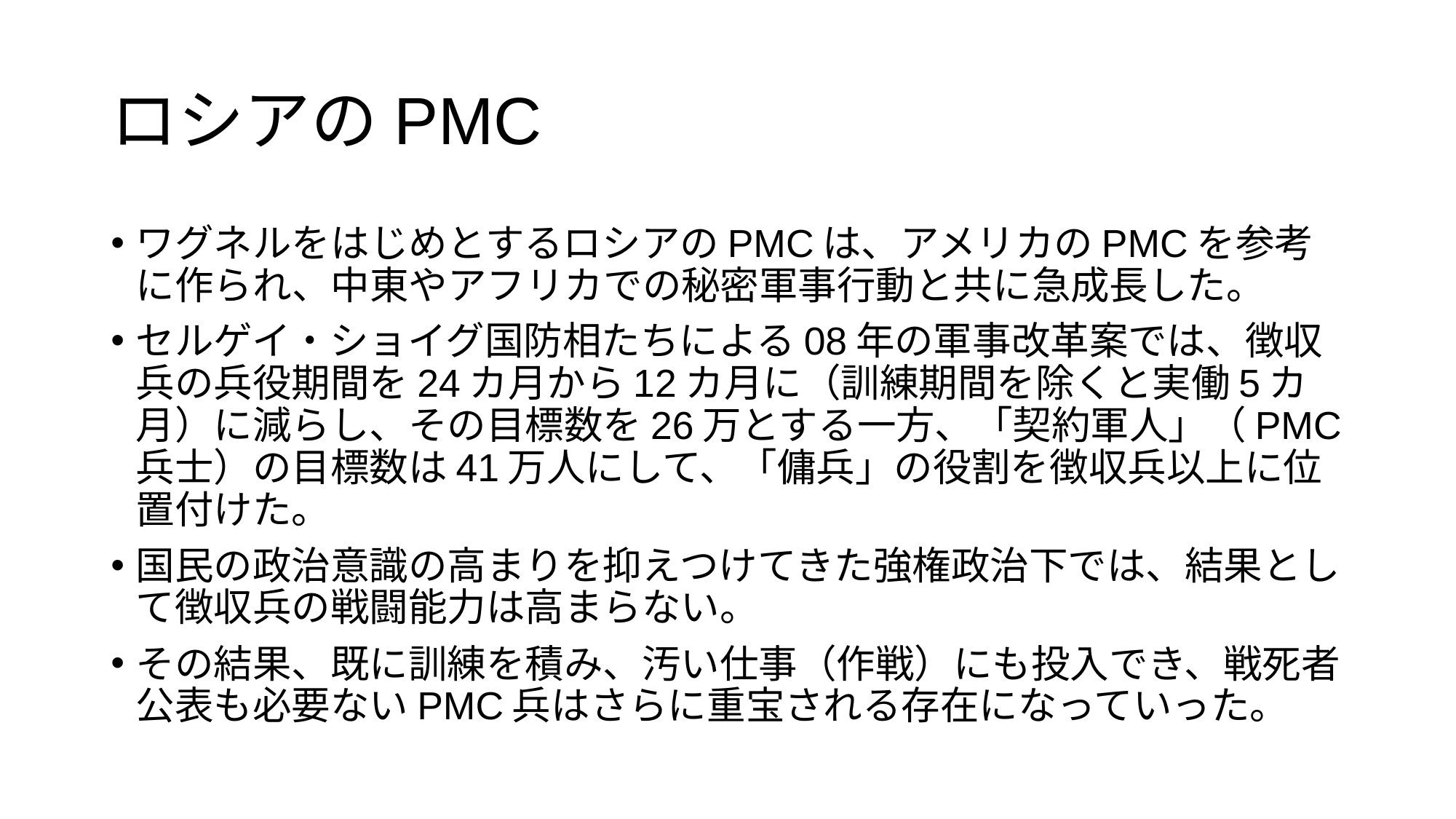

# ロシアのPMC
ワグネルをはじめとするロシアのPMCは、アメリカのPMCを参考に作られ、中東やアフリカでの秘密軍事行動と共に急成長した。
セルゲイ・ショイグ国防相たちによる08年の軍事改革案では、徴収兵の兵役期間を24カ月から12カ月に（訓練期間を除くと実働5カ月）に減らし、その目標数を26万とする一方、「契約軍人」（PMC兵士）の目標数は41万人にして、「傭兵」の役割を徴収兵以上に位置付けた。
国民の政治意識の高まりを抑えつけてきた強権政治下では、結果として徴収兵の戦闘能力は高まらない。
その結果、既に訓練を積み、汚い仕事（作戦）にも投入でき、戦死者公表も必要ないPMC兵はさらに重宝される存在になっていった。